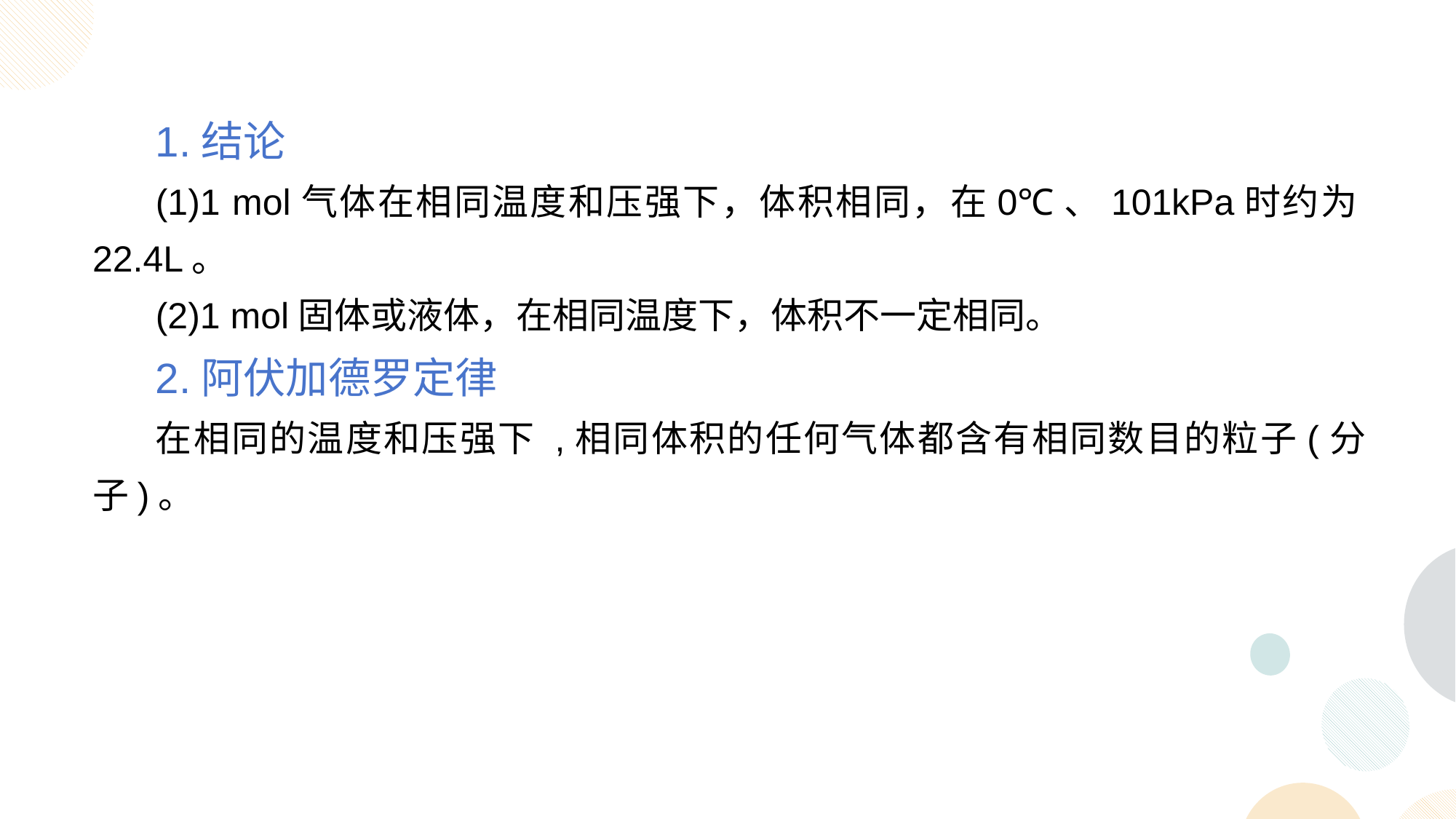

1.结论
(1)1 mol气体在相同温度和压强下，体积相同，在0℃、101kPa时约为22.4L。
(2)1 mol固体或液体，在相同温度下，体积不一定相同。
2.阿伏加德罗定律
在相同的温度和压强下 ,相同体积的任何气体都含有相同数目的粒子(分子)。